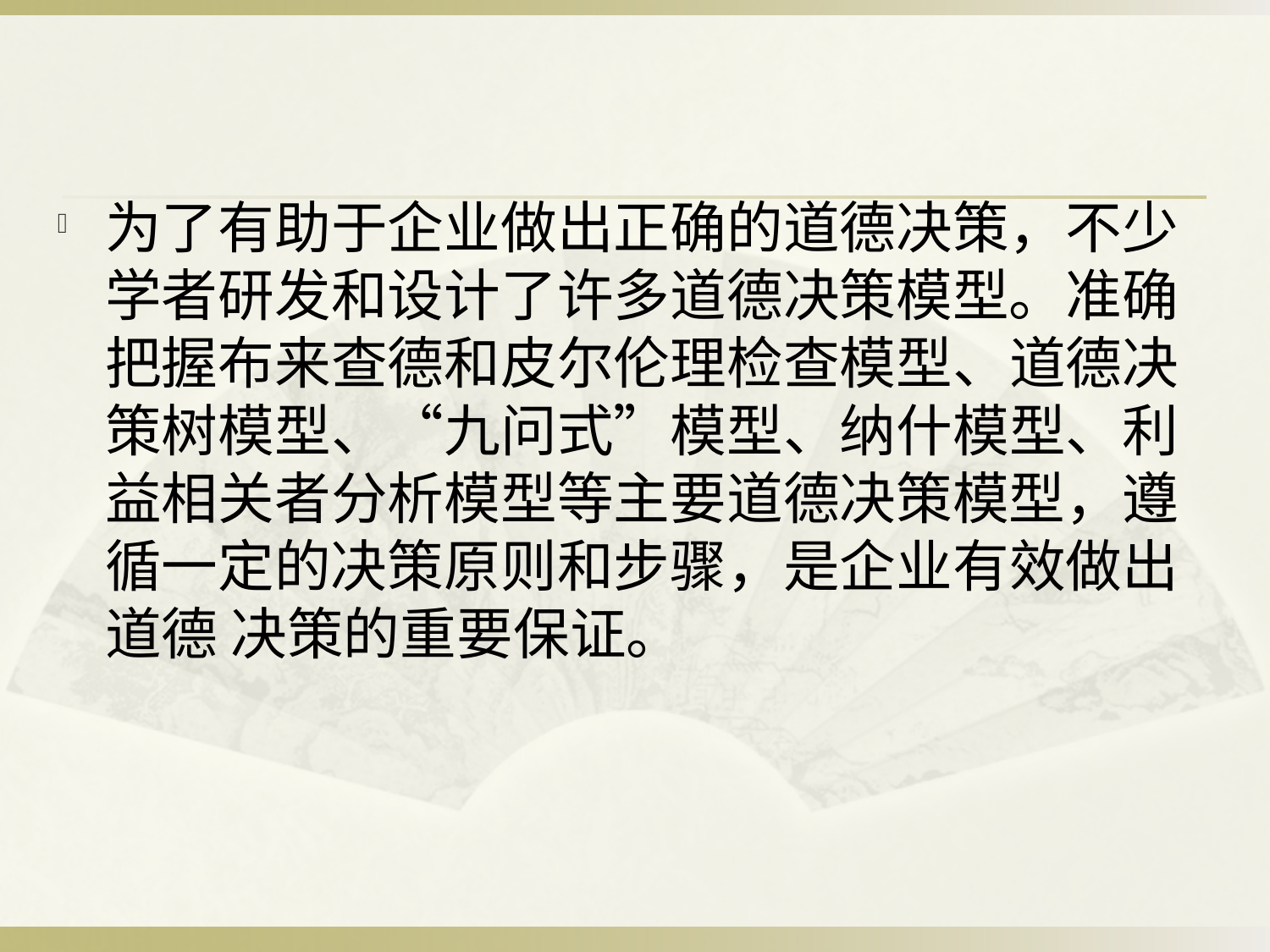

#
为了有助于企业做出正确的道德决策，不少学者研发和设计了许多道德决策模型。准确把握布来查德和皮尔伦理检查模型、道德决策树模型、“九问式”模型、纳什模型、利益相关者分析模型等主要道德决策模型，遵循一定的决策原则和步骤，是企业有效做出道德 决策的重要保证。